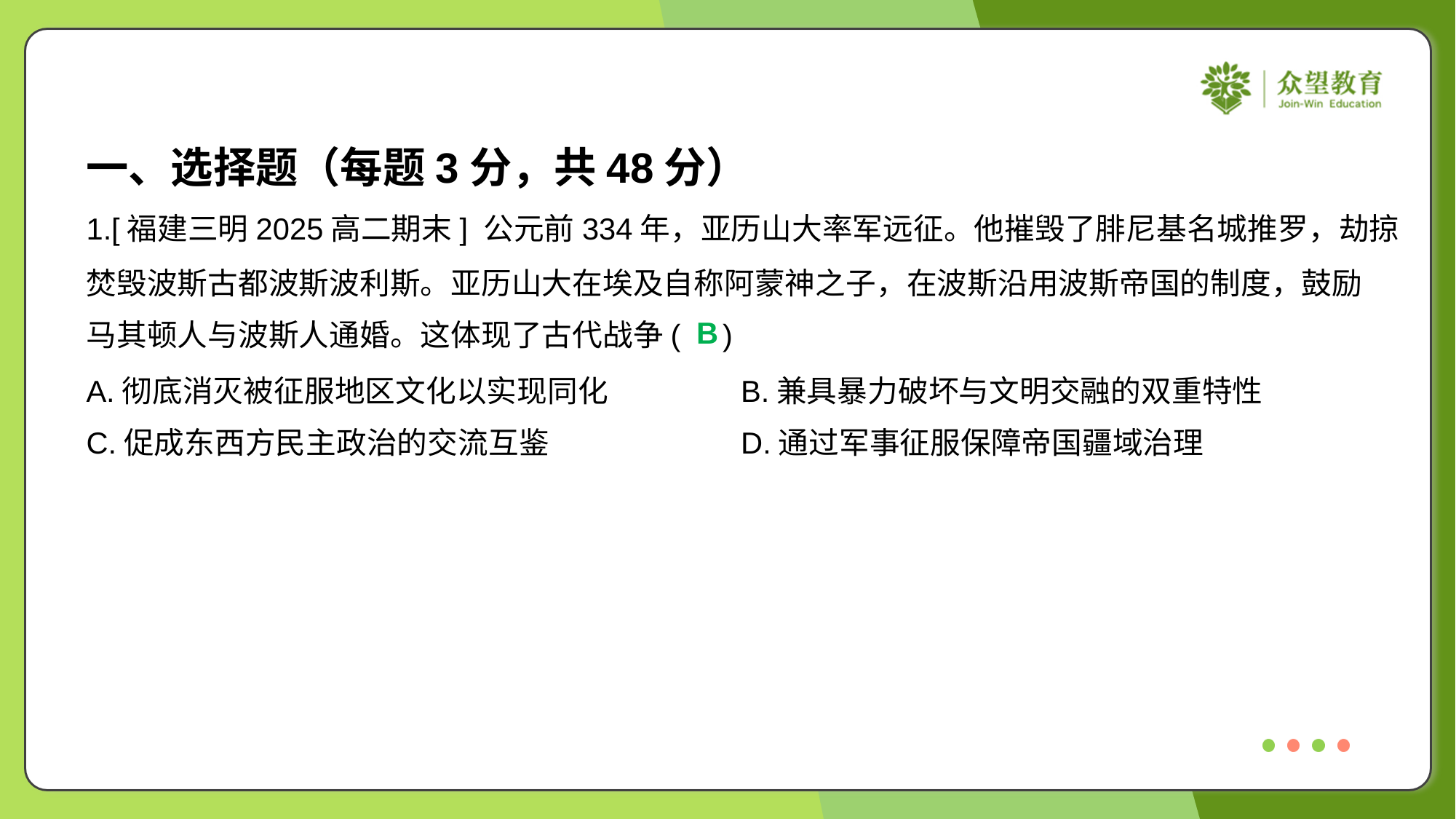

一、选择题（每题3分，共48分）
1.[福建三明2025高二期末] 公元前334年，亚历山大率军远征。他摧毁了腓尼基名城推罗，劫掠
焚毁波斯古都波斯波利斯。亚历山大在埃及自称阿蒙神之子，在波斯沿用波斯帝国的制度，鼓励
马其顿人与波斯人通婚。这体现了古代战争(     )
B
A.彻底消灭被征服地区文化以实现同化	B.兼具暴力破坏与文明交融的双重特性
C.促成东西方民主政治的交流互鉴	D.通过军事征服保障帝国疆域治理